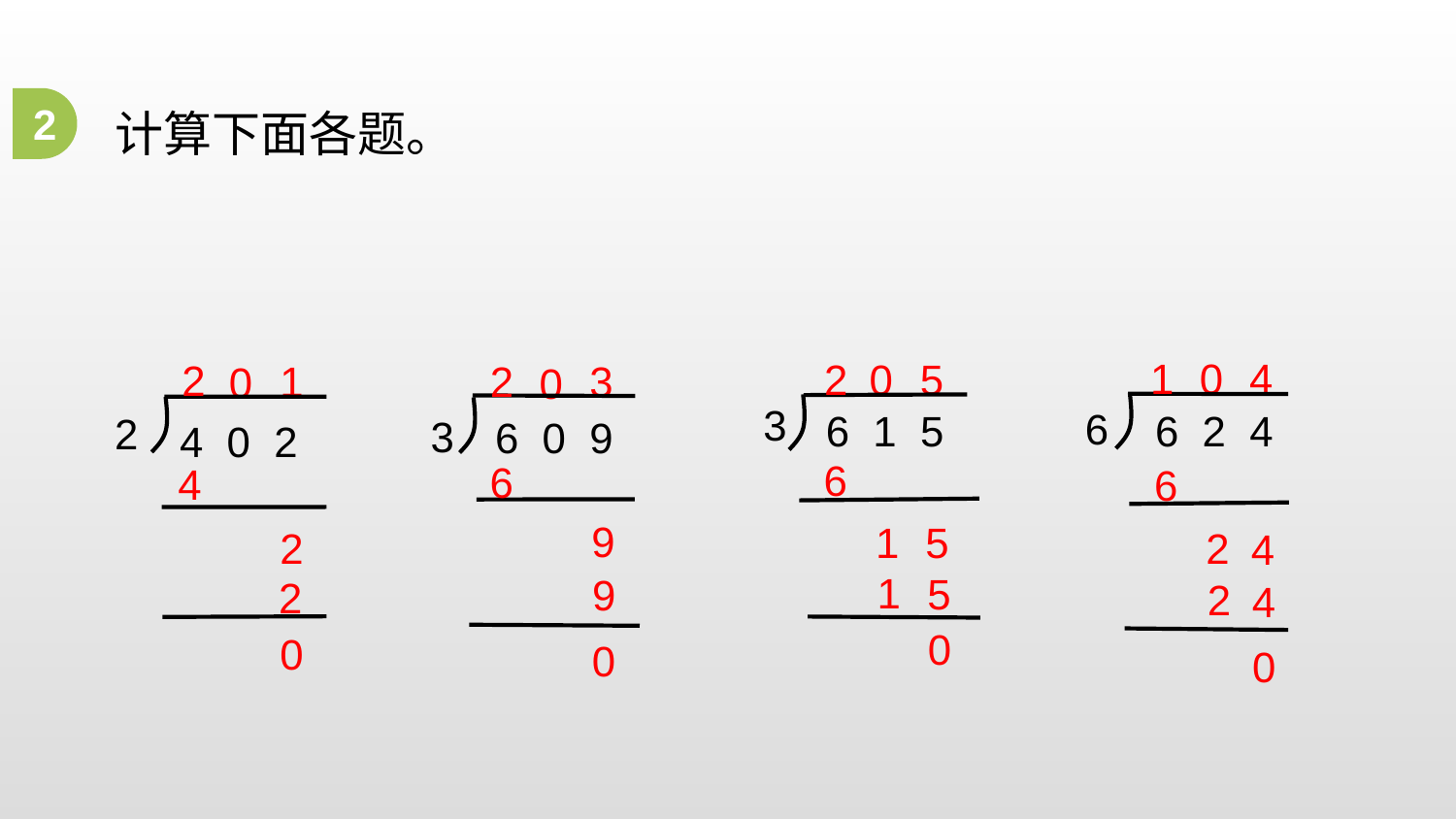

2
计算下面各题。
4
1
0
0
2
5
2
1
2
3
0
0
3
6
6  1  5
6  2  4
2

3

6  0  9

4  0  2
6
6
4
6

9
1
5

2
2
4

1
5
9
2
2
4
0
0

0

0